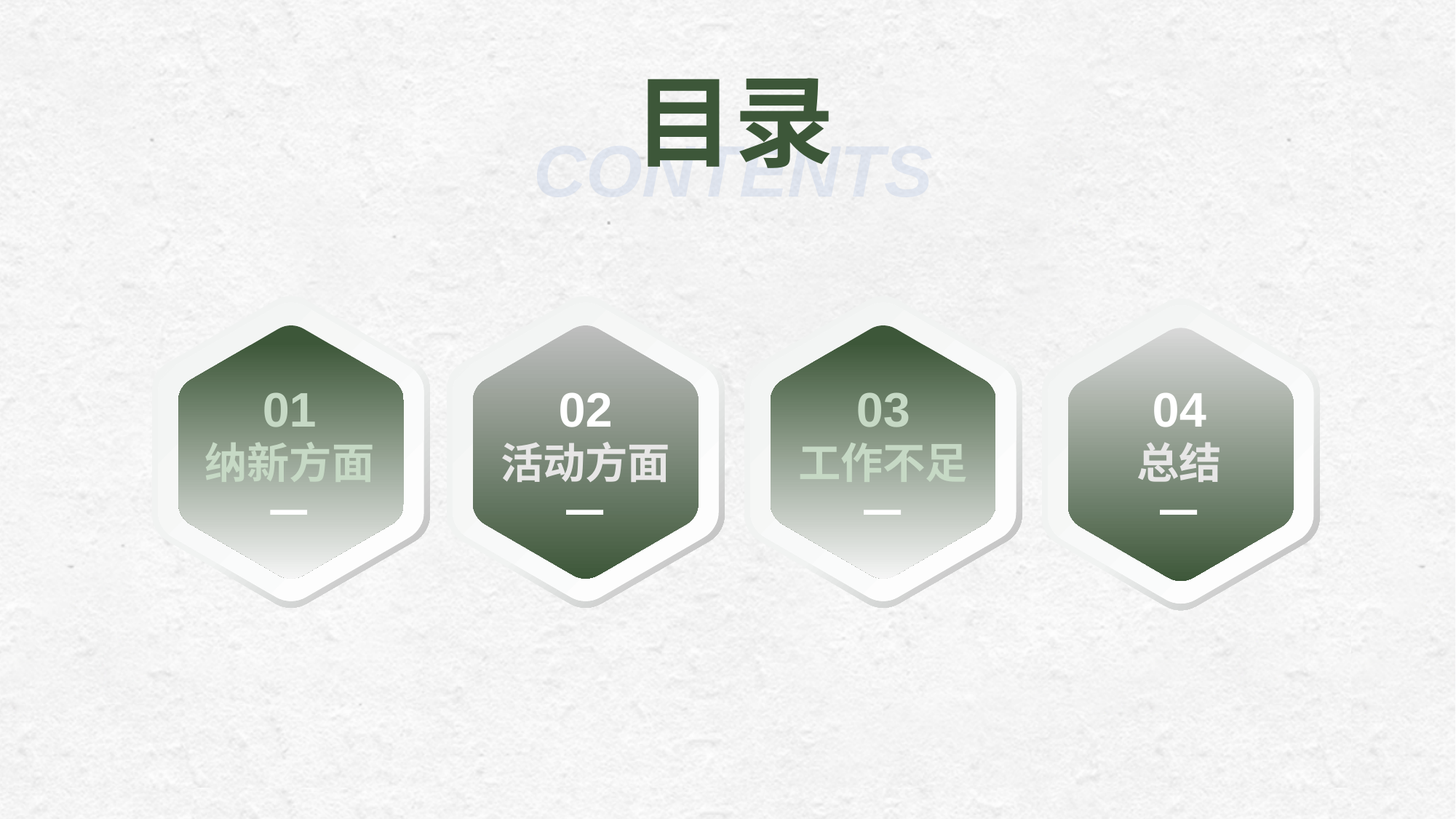

目录
CONTENTS

01
02
03
04
纳新方面
活动方面
工作不足
总结